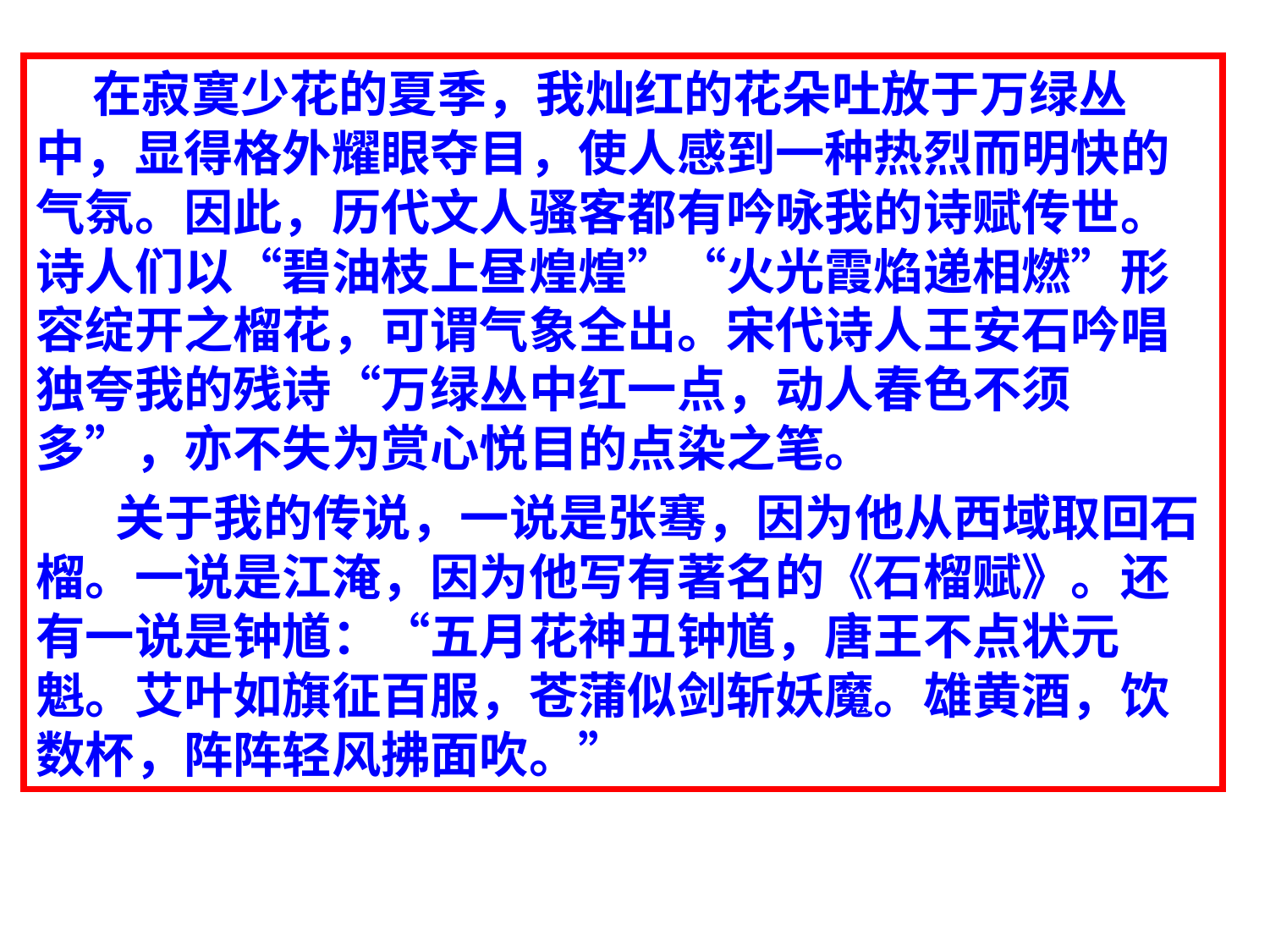

在寂寞少花的夏季，我灿红的花朵吐放于万绿丛中，显得格外耀眼夺目，使人感到一种热烈而明快的气氛。因此，历代文人骚客都有吟咏我的诗赋传世。诗人们以“碧油枝上昼煌煌”“火光霞焰递相燃”形容绽开之榴花，可谓气象全出。宋代诗人王安石吟唱独夸我的残诗“万绿丛中红一点，动人春色不须多”，亦不失为赏心悦目的点染之笔。
      关于我的传说，一说是张骞，因为他从西域取回石榴。一说是江淹，因为他写有著名的《石榴赋》。还有一说是钟馗：“五月花神丑钟馗，唐王不点状元魁。艾叶如旗征百服，苍蒲似剑斩妖魔。雄黄酒，饮数杯，阵阵轻风拂面吹。”